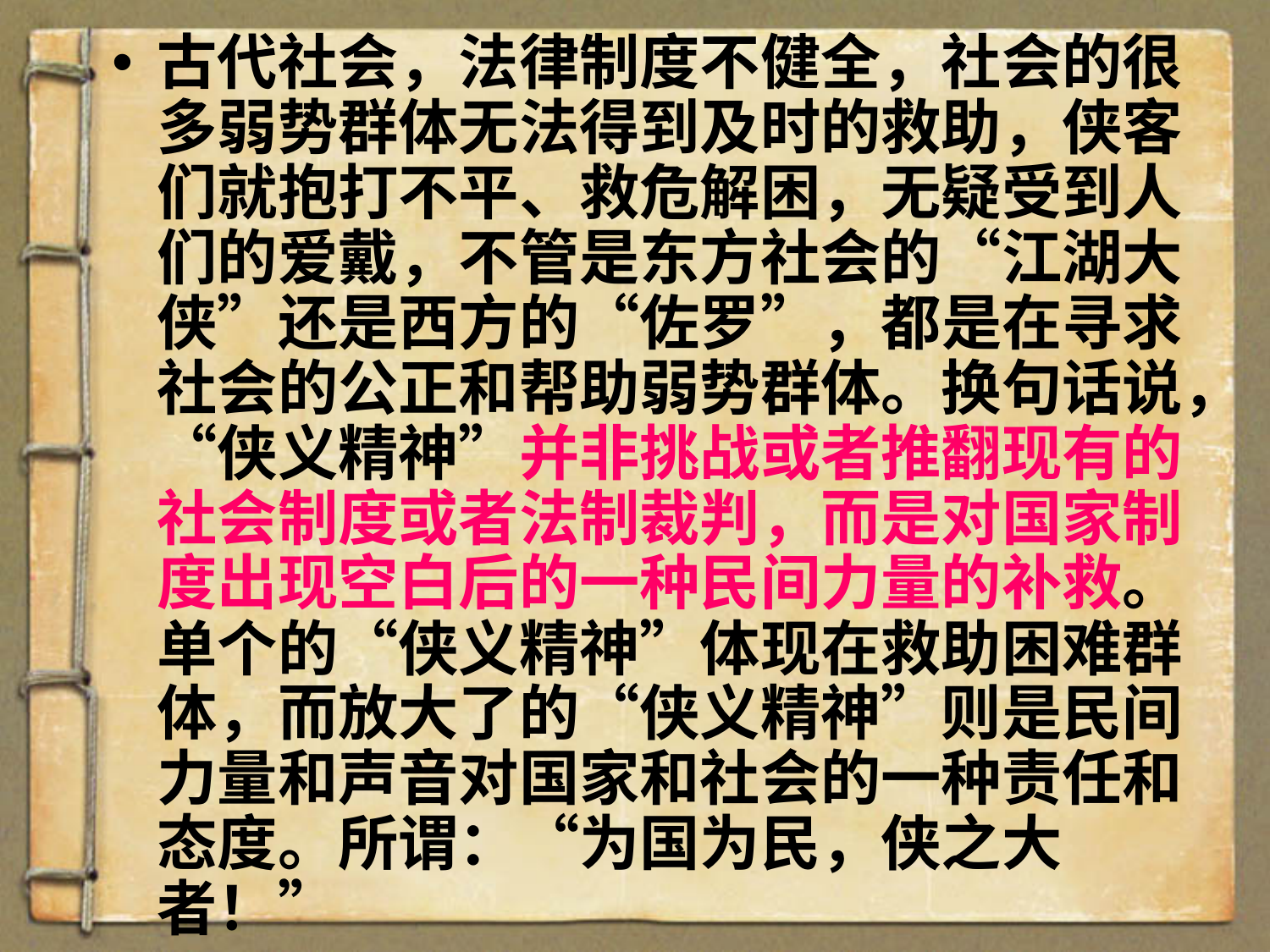

古代社会，法律制度不健全，社会的很多弱势群体无法得到及时的救助，侠客们就抱打不平、救危解困，无疑受到人们的爱戴，不管是东方社会的“江湖大侠”还是西方的“佐罗”，都是在寻求社会的公正和帮助弱势群体。换句话说，“侠义精神”并非挑战或者推翻现有的社会制度或者法制裁判，而是对国家制度出现空白后的一种民间力量的补救。单个的“侠义精神”体现在救助困难群体，而放大了的“侠义精神”则是民间力量和声音对国家和社会的一种责任和态度。所谓：“为国为民，侠之大者！”